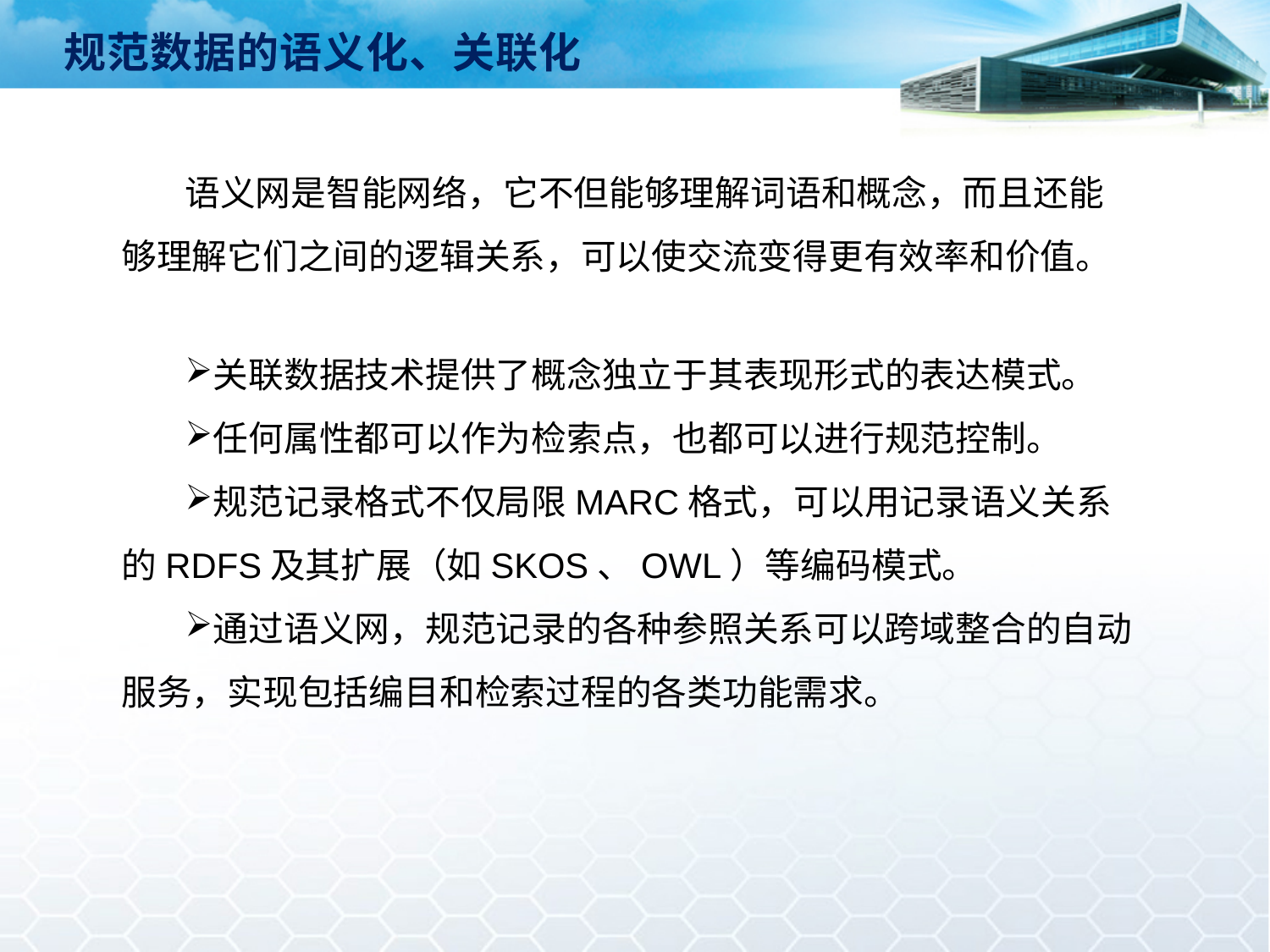

规范数据的语义化、关联化
语义网是智能网络，它不但能够理解词语和概念，而且还能够理解它们之间的逻辑关系，可以使交流变得更有效率和价值。

关联数据技术提供了概念独立于其表现形式的表达模式。
任何属性都可以作为检索点，也都可以进行规范控制。
规范记录格式不仅局限MARC格式，可以用记录语义关系的RDFS及其扩展（如SKOS、OWL）等编码模式。
通过语义网，规范记录的各种参照关系可以跨域整合的自动服务，实现包括编目和检索过程的各类功能需求。